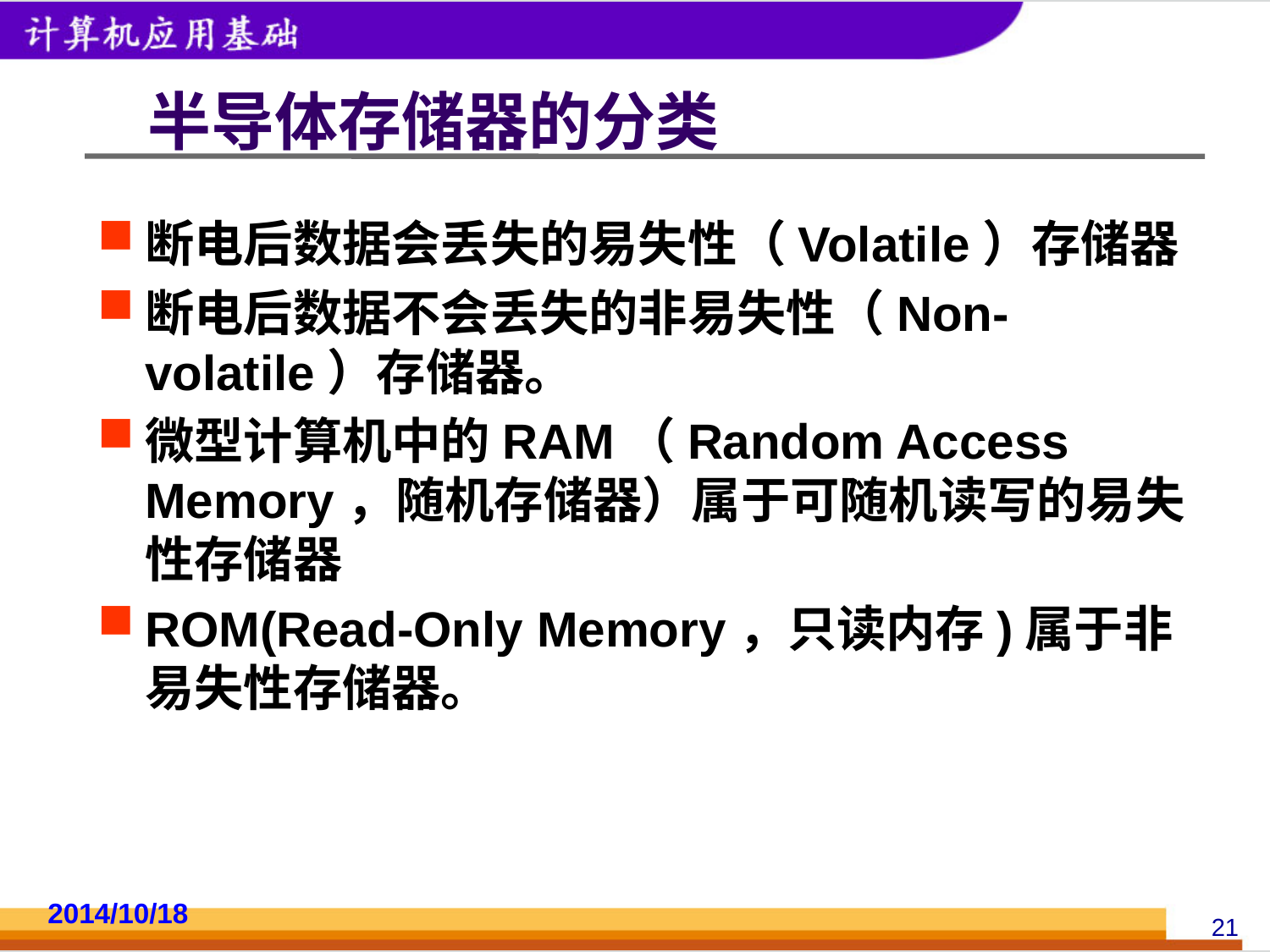

# 半导体存储器的分类
断电后数据会丢失的易失性（Volatile）存储器
断电后数据不会丢失的非易失性（Non-volatile）存储器。
微型计算机中的RAM（Random Access Memory，随机存储器）属于可随机读写的易失性存储器
ROM(Read-Only Memory，只读内存)属于非易失性存储器。
2014/10/18